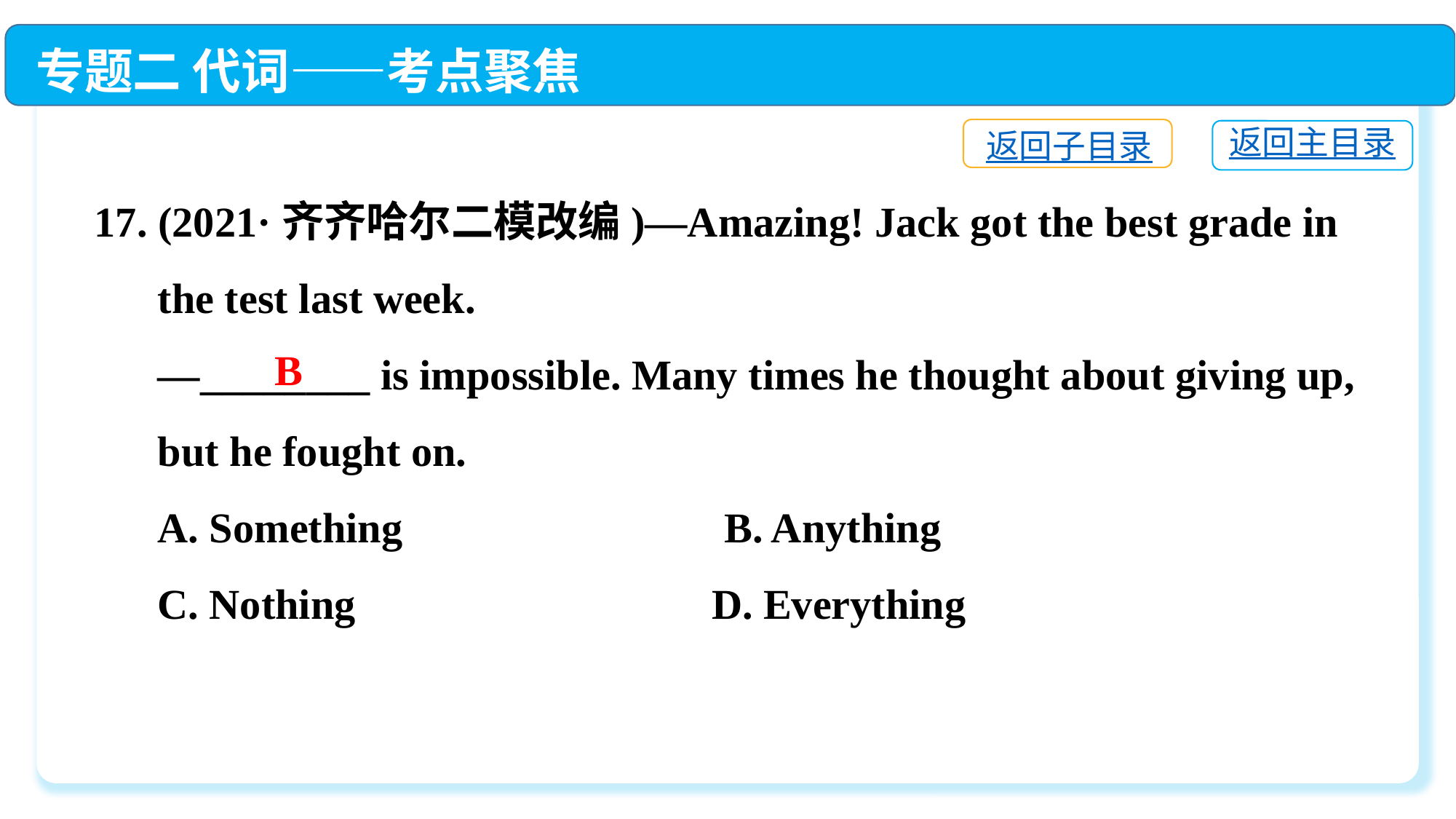

专题二 代词——考点聚焦

返回子目录
返回主目录
17. (2021·齐齐哈尔二模改编)—Amazing! Jack got the best grade in
      the test last week.
      —________ is impossible. Many times he thought about giving up,
      but he fought on.
      A. Something　　 	                   B. Anything
      C. Nothing　 	                             D. Everything

B